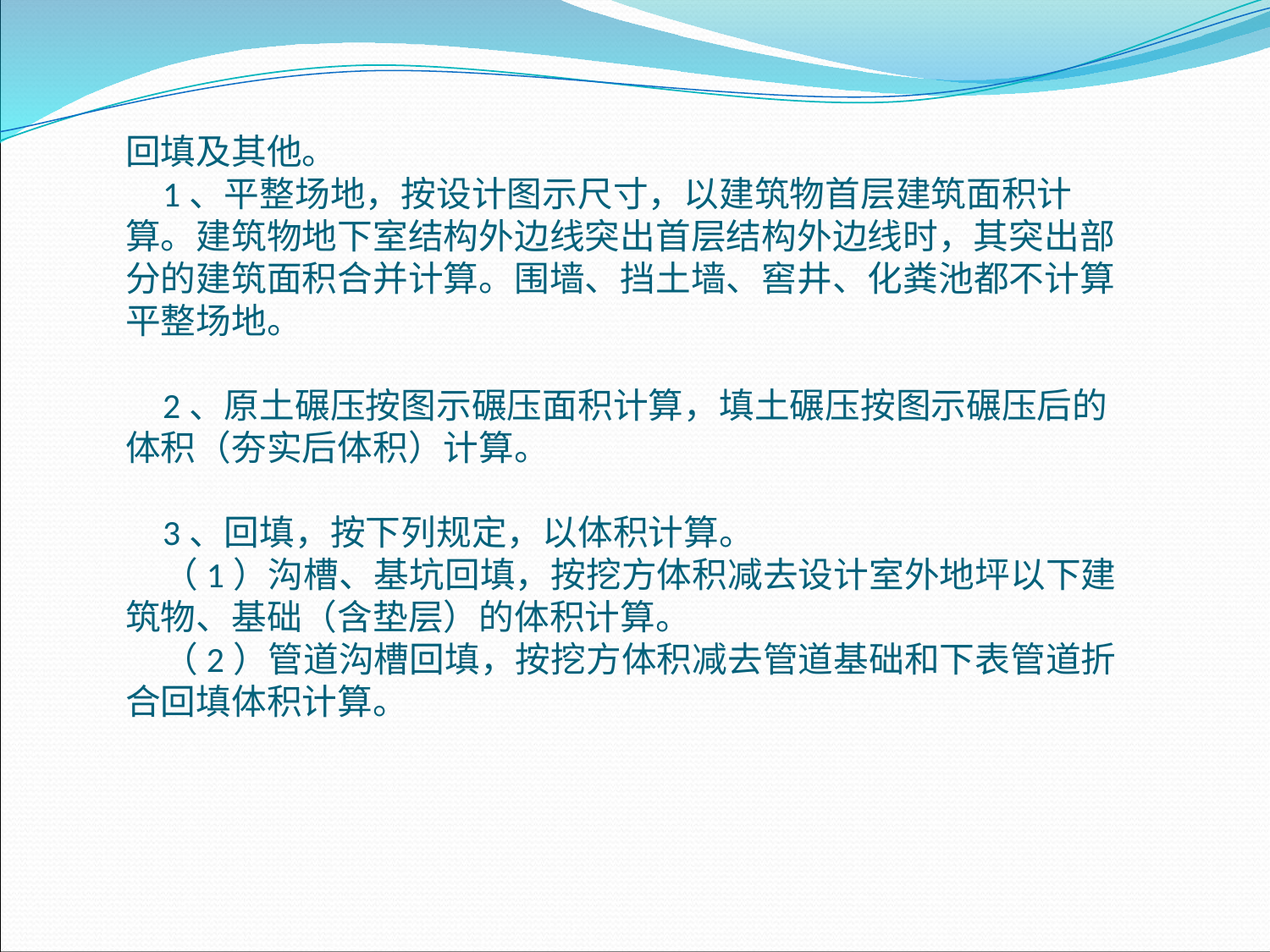

回填及其他。1、平整场地，按设计图示尺寸，以建筑物首层建筑面积计算。建筑物地下室结构外边线突出首层结构外边线时，其突出部分的建筑面积合并计算。围墙、挡土墙、窖井、化粪池都不计算平整场地。
2、原土碾压按图示碾压面积计算，填土碾压按图示碾压后的体积（夯实后体积）计算。
3、回填，按下列规定，以体积计算。（1）沟槽、基坑回填，按挖方体积减去设计室外地坪以下建筑物、基础（含垫层）的体积计算。（2）管道沟槽回填，按挖方体积减去管道基础和下表管道折合回填体积计算。
36